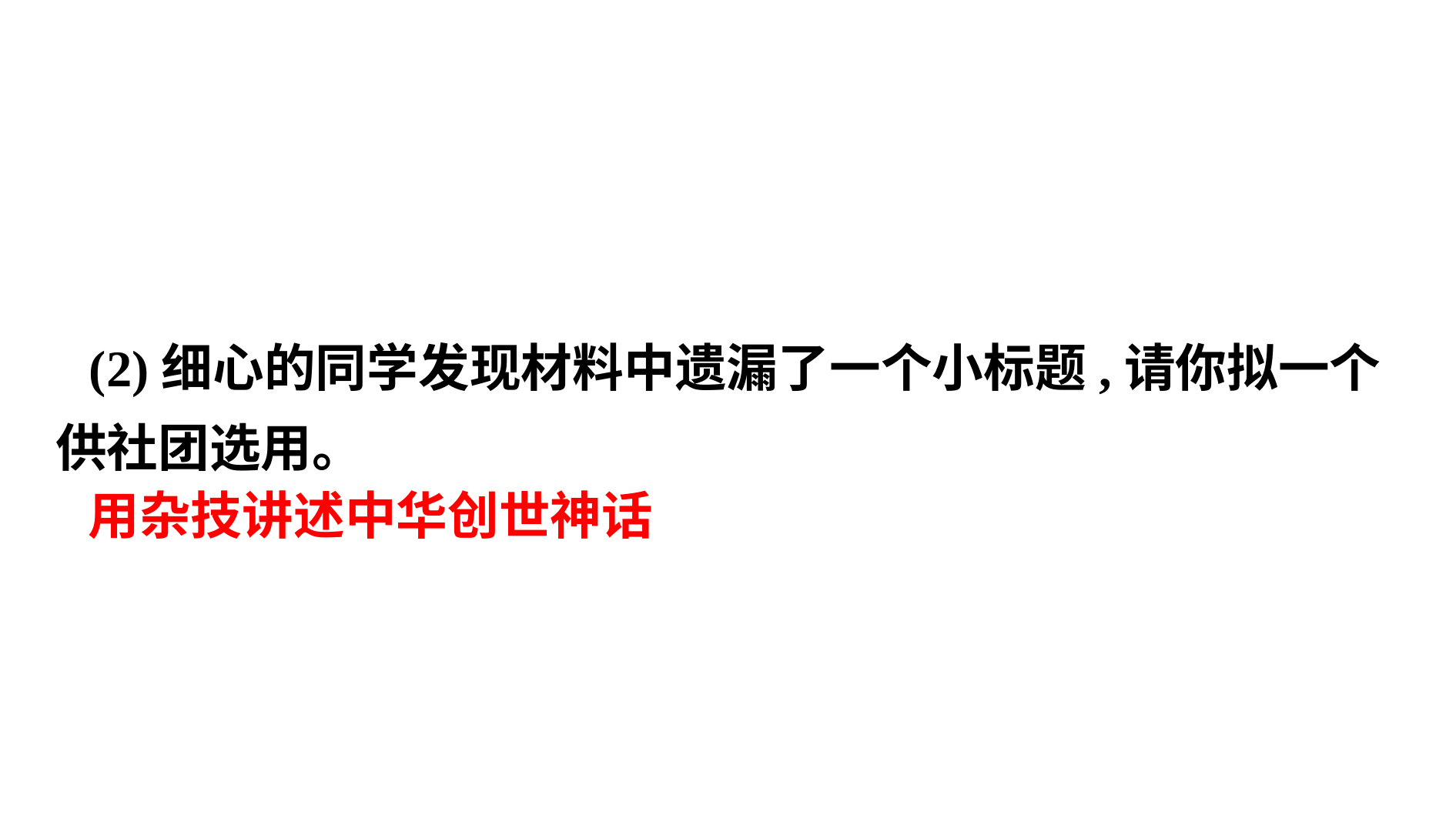

(2)细心的同学发现材料中遗漏了一个小标题,请你拟一个供社团选用。

用杂技讲述中华创世神话